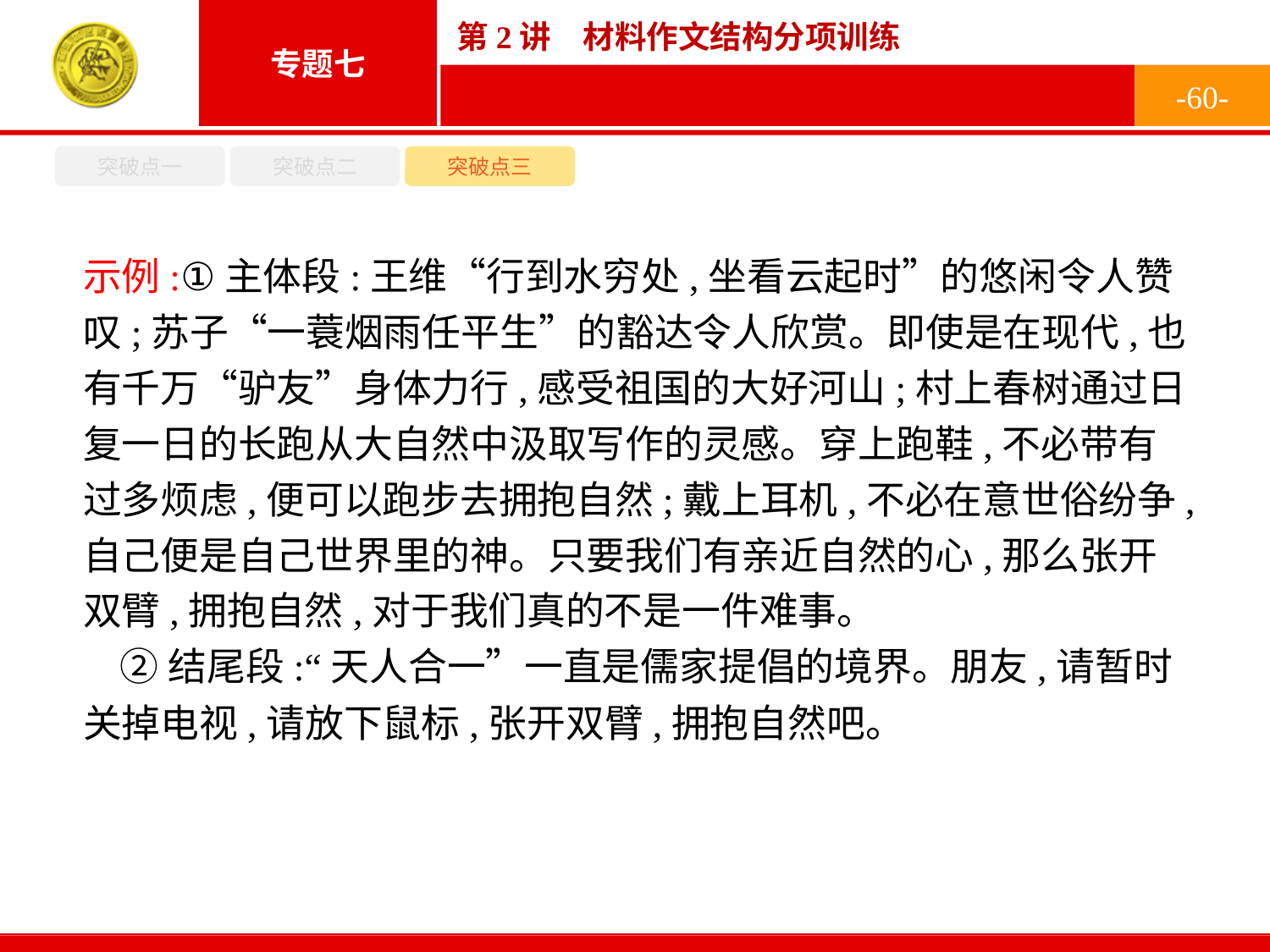

-60-
突破点一
突破点二
突破点三
示例:①主体段:王维“行到水穷处,坐看云起时”的悠闲令人赞叹;苏子“一蓑烟雨任平生”的豁达令人欣赏。即使是在现代,也有千万“驴友”身体力行,感受祖国的大好河山;村上春树通过日复一日的长跑从大自然中汲取写作的灵感。穿上跑鞋,不必带有过多烦虑,便可以跑步去拥抱自然;戴上耳机,不必在意世俗纷争,自己便是自己世界里的神。只要我们有亲近自然的心,那么张开双臂,拥抱自然,对于我们真的不是一件难事。
②结尾段:“天人合一”一直是儒家提倡的境界。朋友,请暂时关掉电视,请放下鼠标,张开双臂,拥抱自然吧。